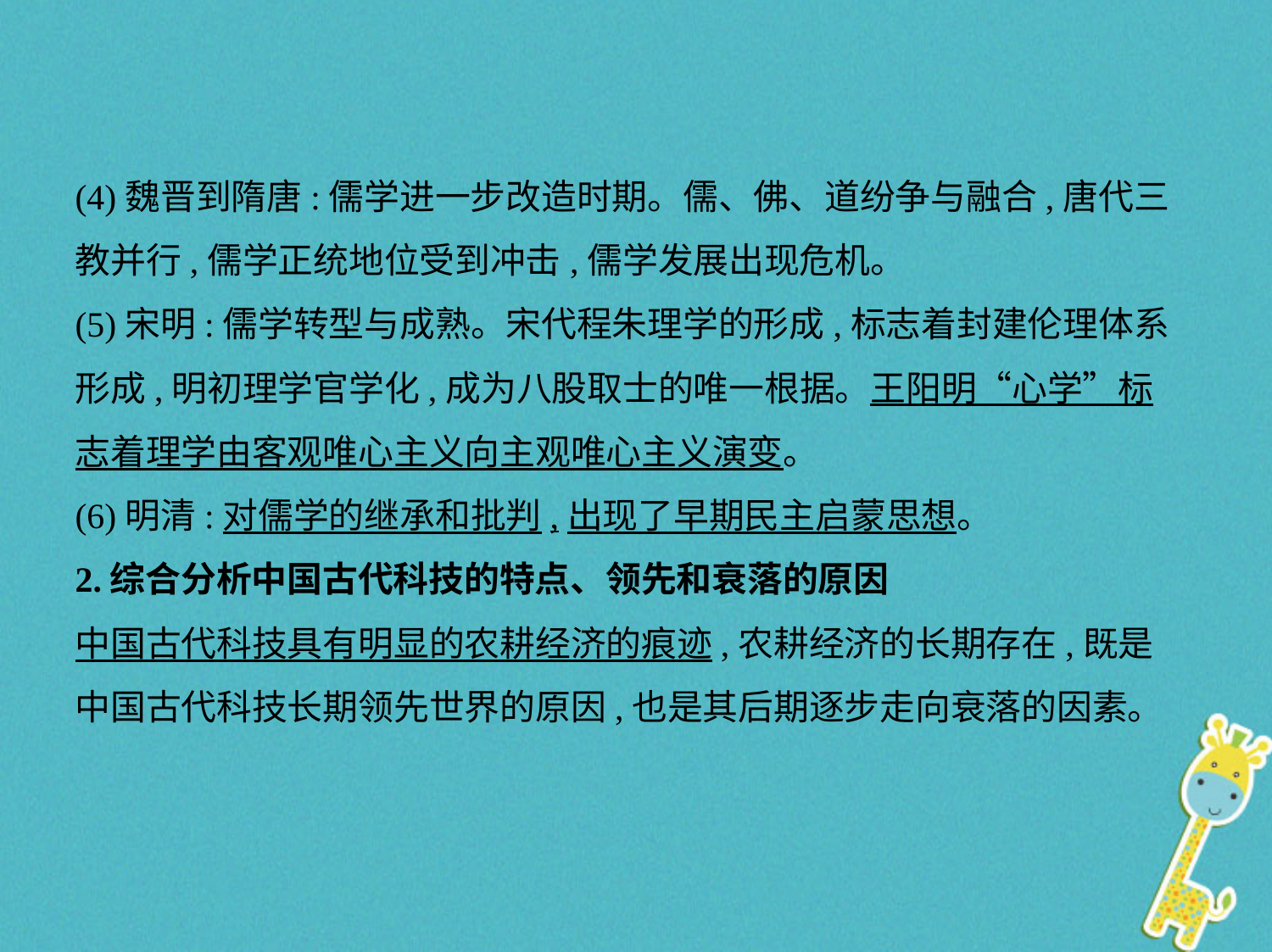

(4)魏晋到隋唐:儒学进一步改造时期。儒、佛、道纷争与融合,唐代三
教并行,儒学正统地位受到冲击,儒学发展出现危机。
(5)宋明:儒学转型与成熟。宋代程朱理学的形成,标志着封建伦理体系
形成,明初理学官学化,成为八股取士的唯一根据。王阳明“心学”标
志着理学由客观唯心主义向主观唯心主义演变。
(6)明清:对儒学的继承和批判,出现了早期民主启蒙思想。
2.综合分析中国古代科技的特点、领先和衰落的原因
中国古代科技具有明显的农耕经济的痕迹,农耕经济的长期存在,既是
中国古代科技长期领先世界的原因,也是其后期逐步走向衰落的因素。